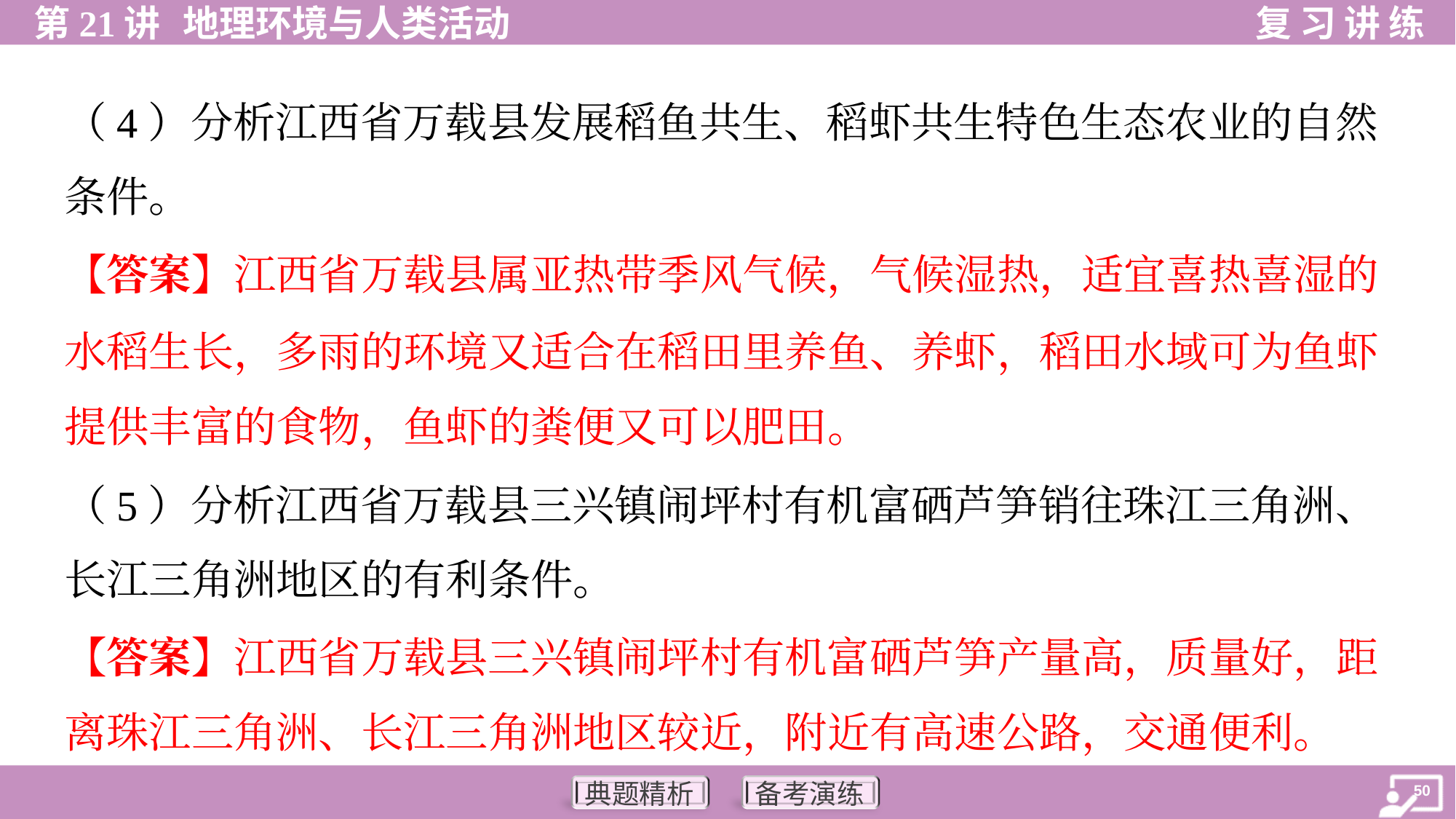

（4）分析江西省万载县发展稻鱼共生、稻虾共生特色生态农业的自然
条件。
【答案】江西省万载县属亚热带季风气候，气候湿热，适宜喜热喜湿的
水稻生长，多雨的环境又适合在稻田里养鱼、养虾，稻田水域可为鱼虾
提供丰富的食物，鱼虾的粪便又可以肥田。
（5）分析江西省万载县三兴镇闹坪村有机富硒芦笋销往珠江三角洲、
长江三角洲地区的有利条件。
【答案】江西省万载县三兴镇闹坪村有机富硒芦笋产量高，质量好，距
离珠江三角洲、长江三角洲地区较近，附近有高速公路，交通便利。